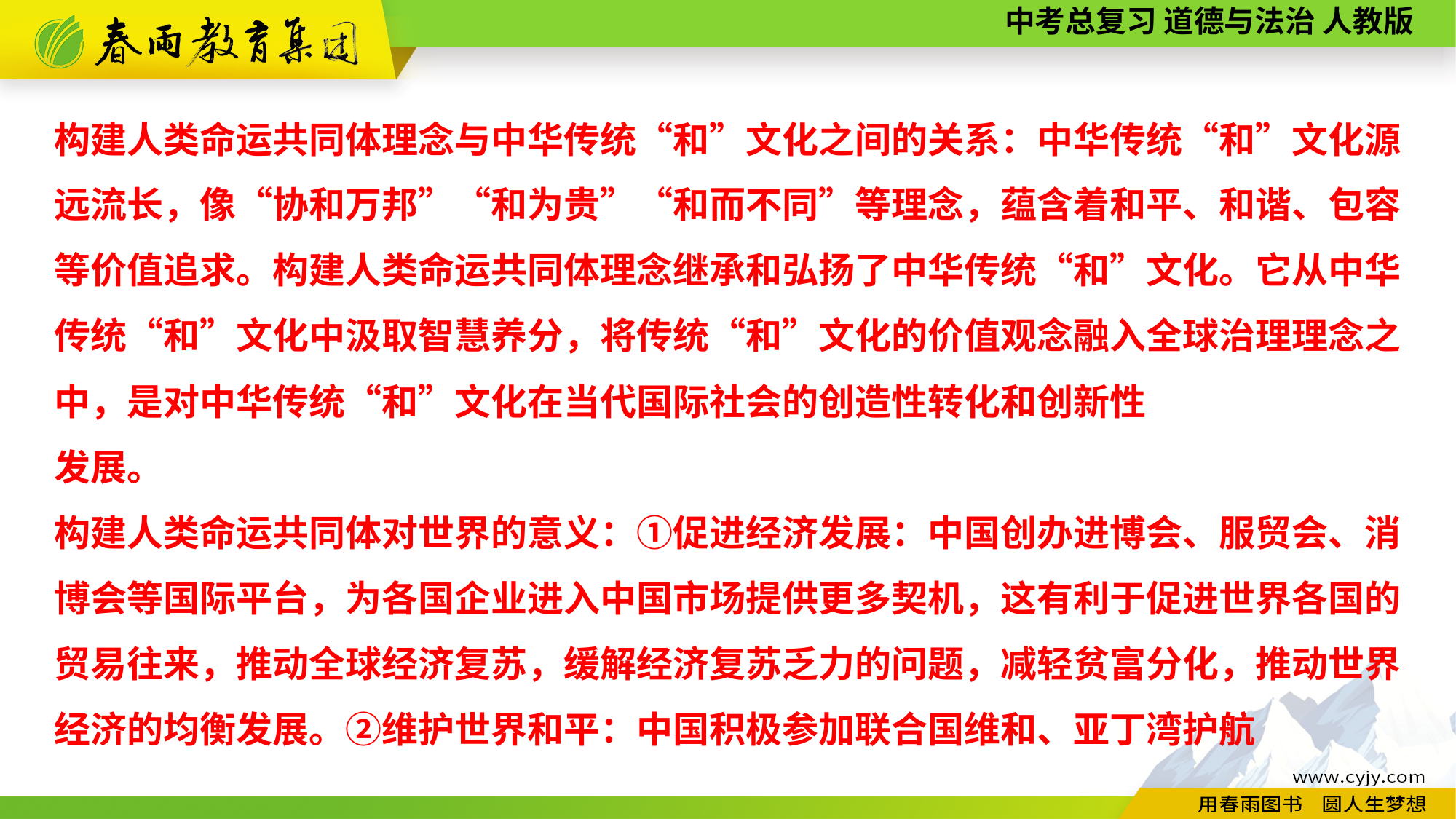

构建人类命运共同体理念与中华传统“和”文化之间的关系：中华传统“和”文化源远流长，像“协和万邦”“和为贵”“和而不同”等理念，蕴含着和平、和谐、包容等价值追求。构建人类命运共同体理念继承和弘扬了中华传统“和”文化。它从中华传统“和”文化中汲取智慧养分，将传统“和”文化的价值观念融入全球治理理念之中，是对中华传统“和”文化在当代国际社会的创造性转化和创新性
发展。
构建人类命运共同体对世界的意义：①促进经济发展：中国创办进博会、服贸会、消博会等国际平台，为各国企业进入中国市场提供更多契机，这有利于促进世界各国的贸易往来，推动全球经济复苏，缓解经济复苏乏力的问题，减轻贫富分化，推动世界经济的均衡发展。②维护世界和平：中国积极参加联合国维和、亚丁湾护航